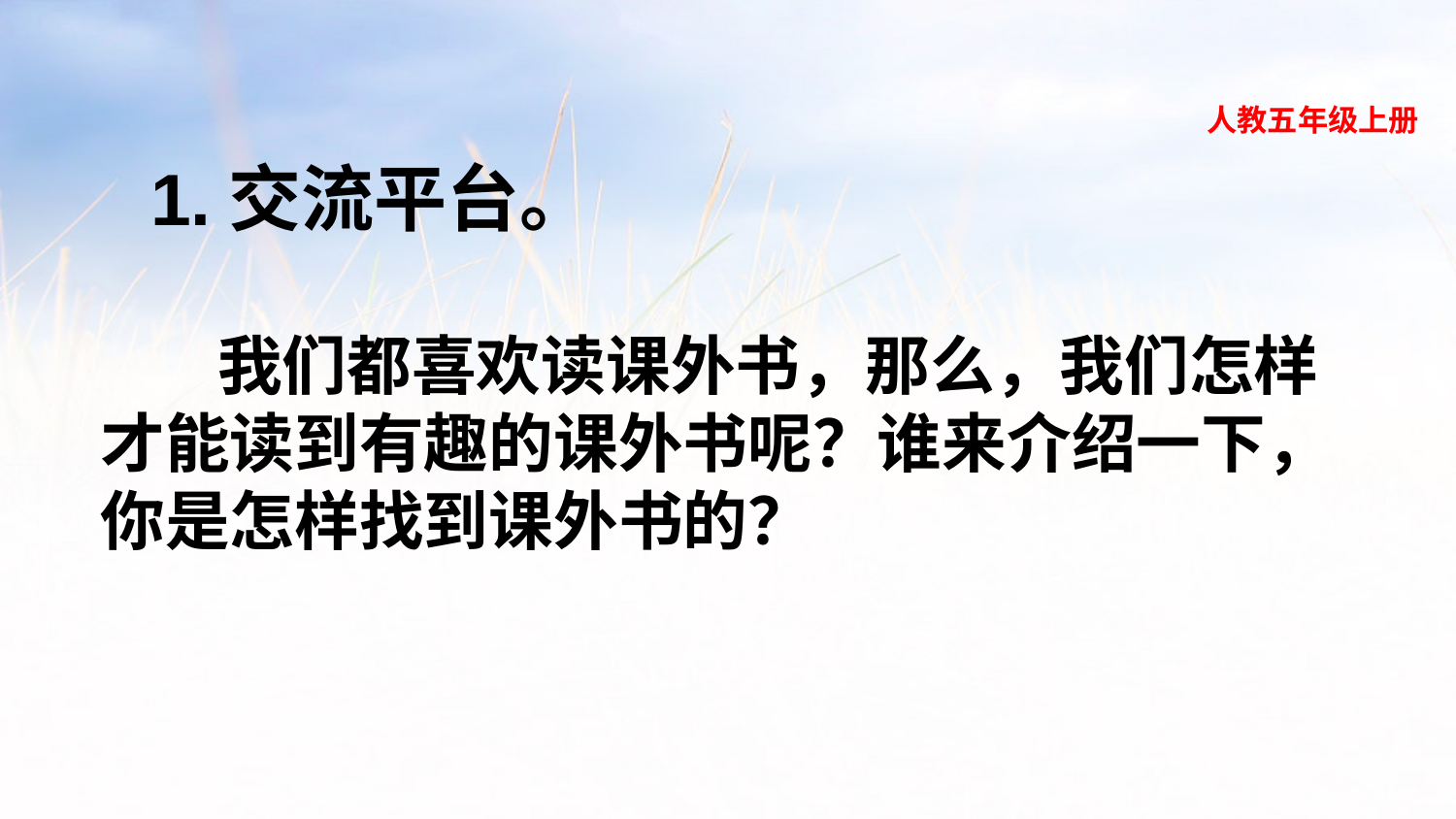

人教五年级上册
1.交流平台。
       我们都喜欢读课外书，那么，我们怎样才能读到有趣的课外书呢？谁来介绍一下，你是怎样找到课外书的？